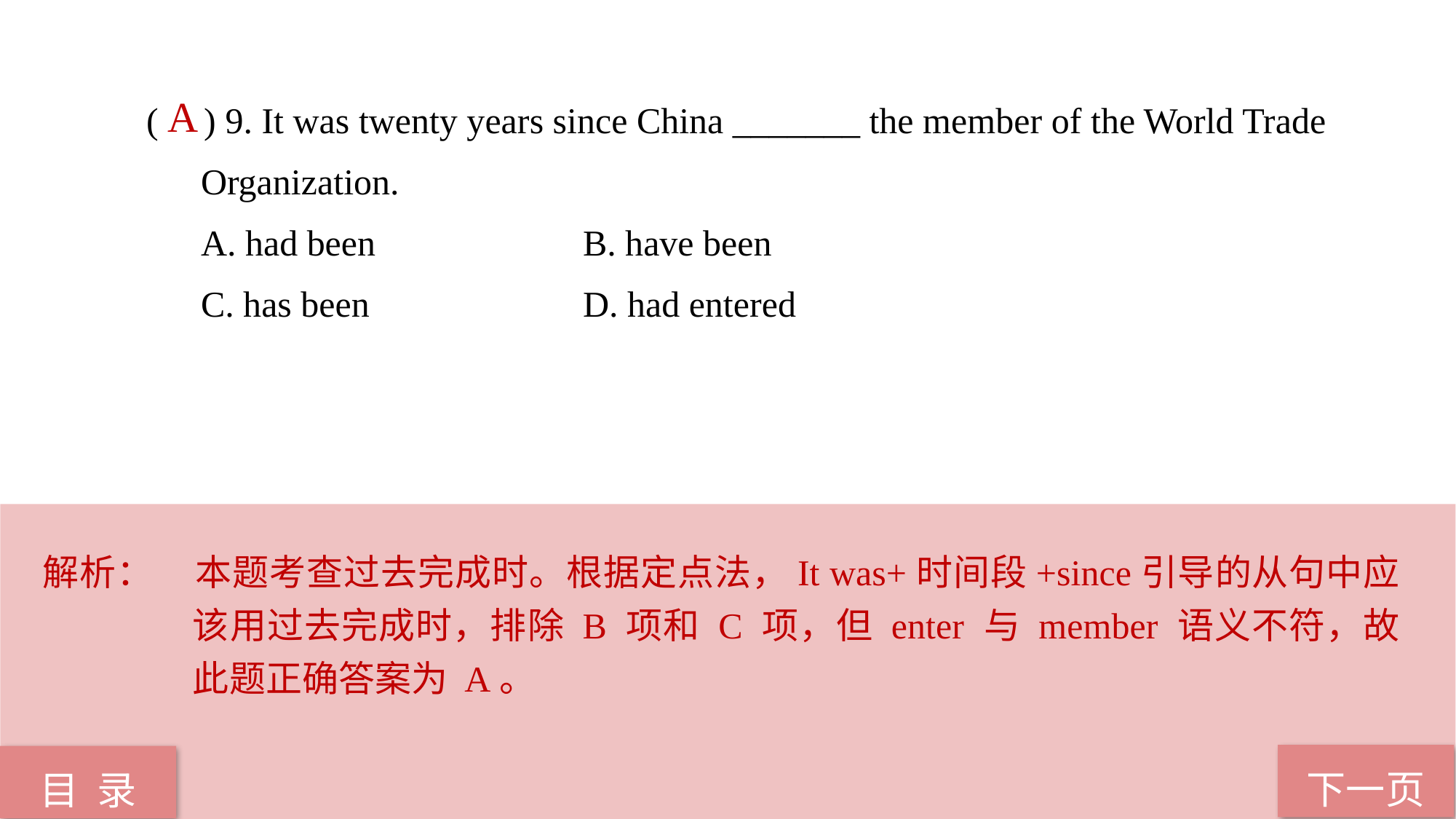

(     ) 9. It was twenty years since China _______ the member of the World Trade
Organization.
A. had been 		B. have been
C. has been 		D. had entered
  A
解析：	本题考查过去完成时。根据定点法，It was+时间段+since引导的从句中应该用过去完成时，排除 B 项和 C 项，但 enter 与 member 语义不符，故此题正确答案为 A。